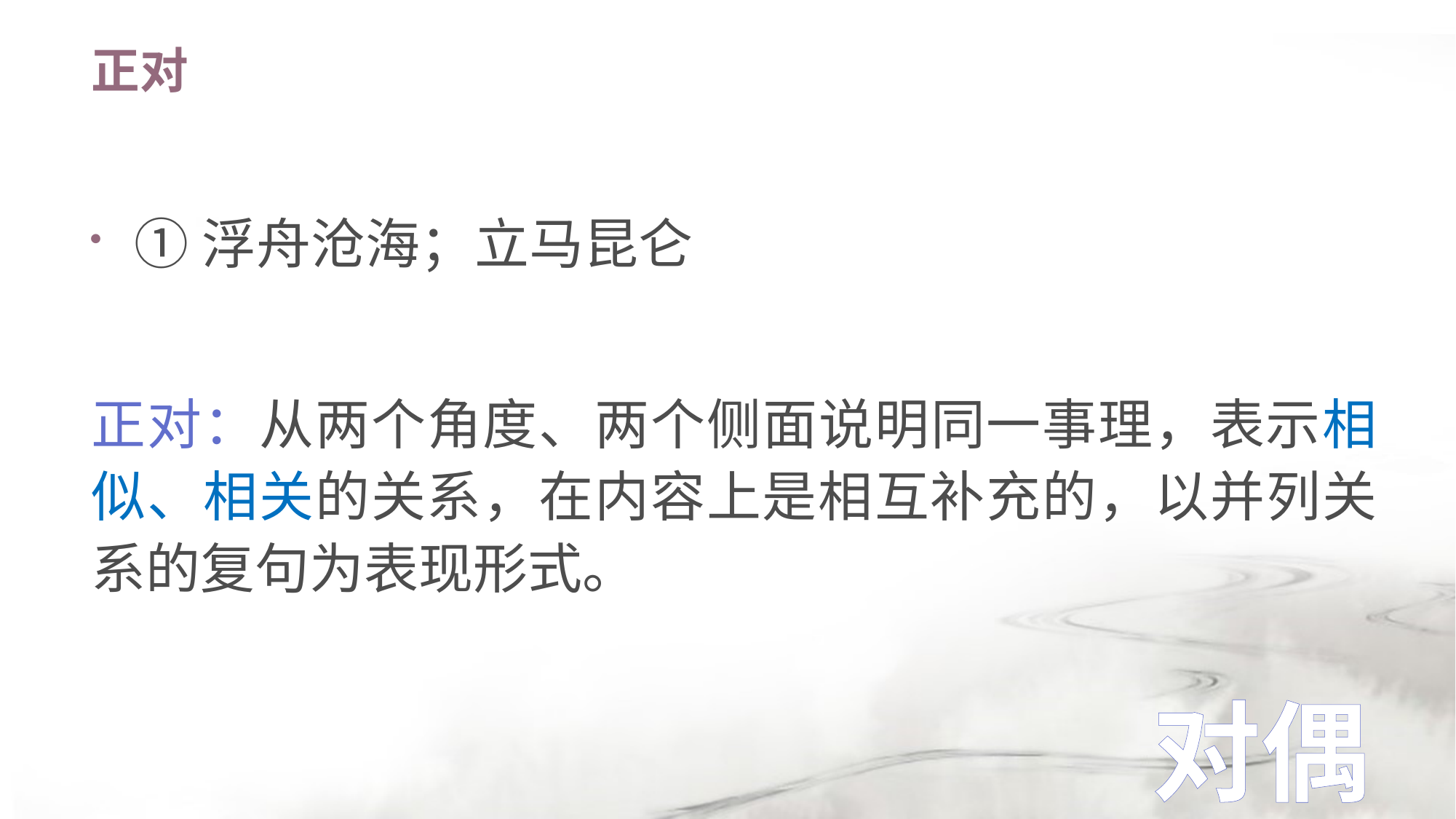

# 正对

①浮舟沧海；立马昆仑

正对：从两个角度、两个侧面说明同一事理，表示相似、相关的关系，在内容上是相互补充的，以并列关系的复句为表现形式。
对偶